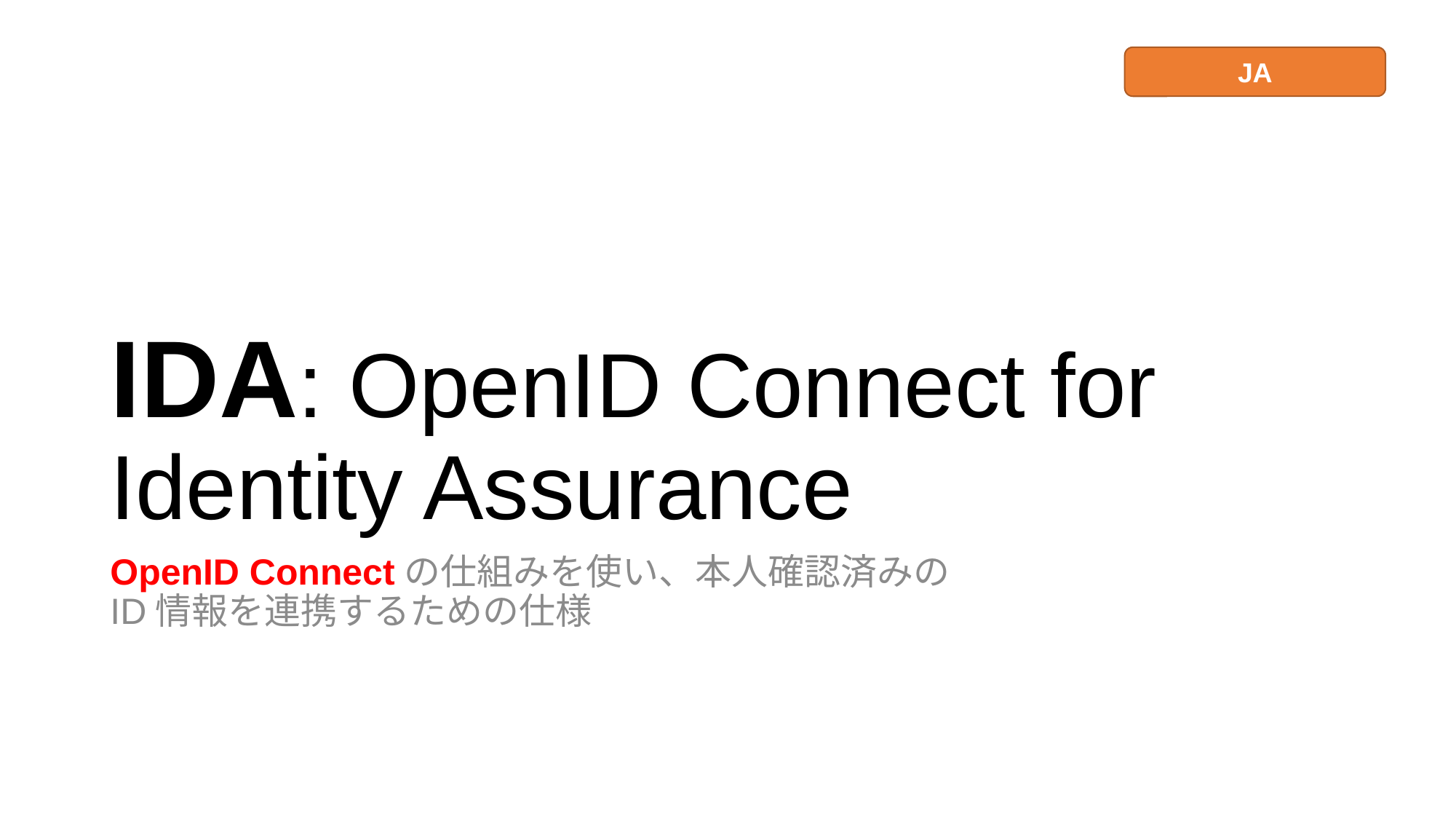

JA
# IDA: OpenID Connect for Identity Assurance
OpenID Connectの仕組みを使い、本人確認済みの
ID情報を連携するための仕様